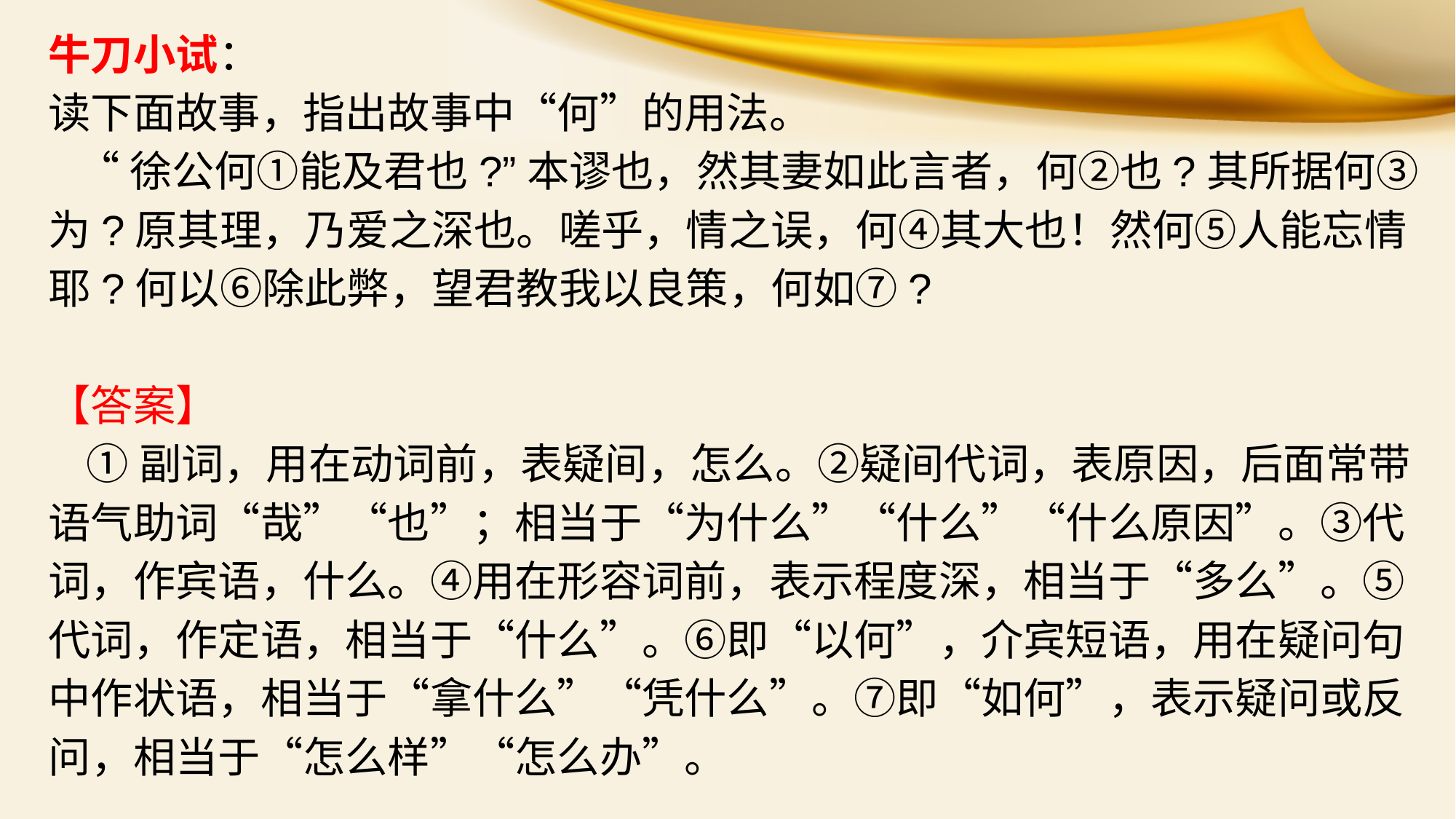

牛刀小试：
读下面故事，指出故事中“何”的用法。
   “徐公何①能及君也?”本谬也，然其妻如此言者，何②也?其所据何③为?原其理，乃爱之深也。嗟乎，情之误，何④其大也！然何⑤人能忘情耶?何以⑥除此弊，望君教我以良策，何如⑦?

【答案】
    ①副词，用在动词前，表疑间，怎么。②疑间代词，表原因，后面常带语气助词“哉”“也”；相当于“为什么”“什么”“什么原因”。③代词，作宾语，什么。④用在形容词前，表示程度深，相当于“多么”。⑤代词，作定语，相当于“什么”。⑥即“以何”，介宾短语，用在疑问句中作状语，相当于“拿什么”“凭什么”。⑦即“如何”，表示疑问或反问，相当于“怎么样”“怎么办”。